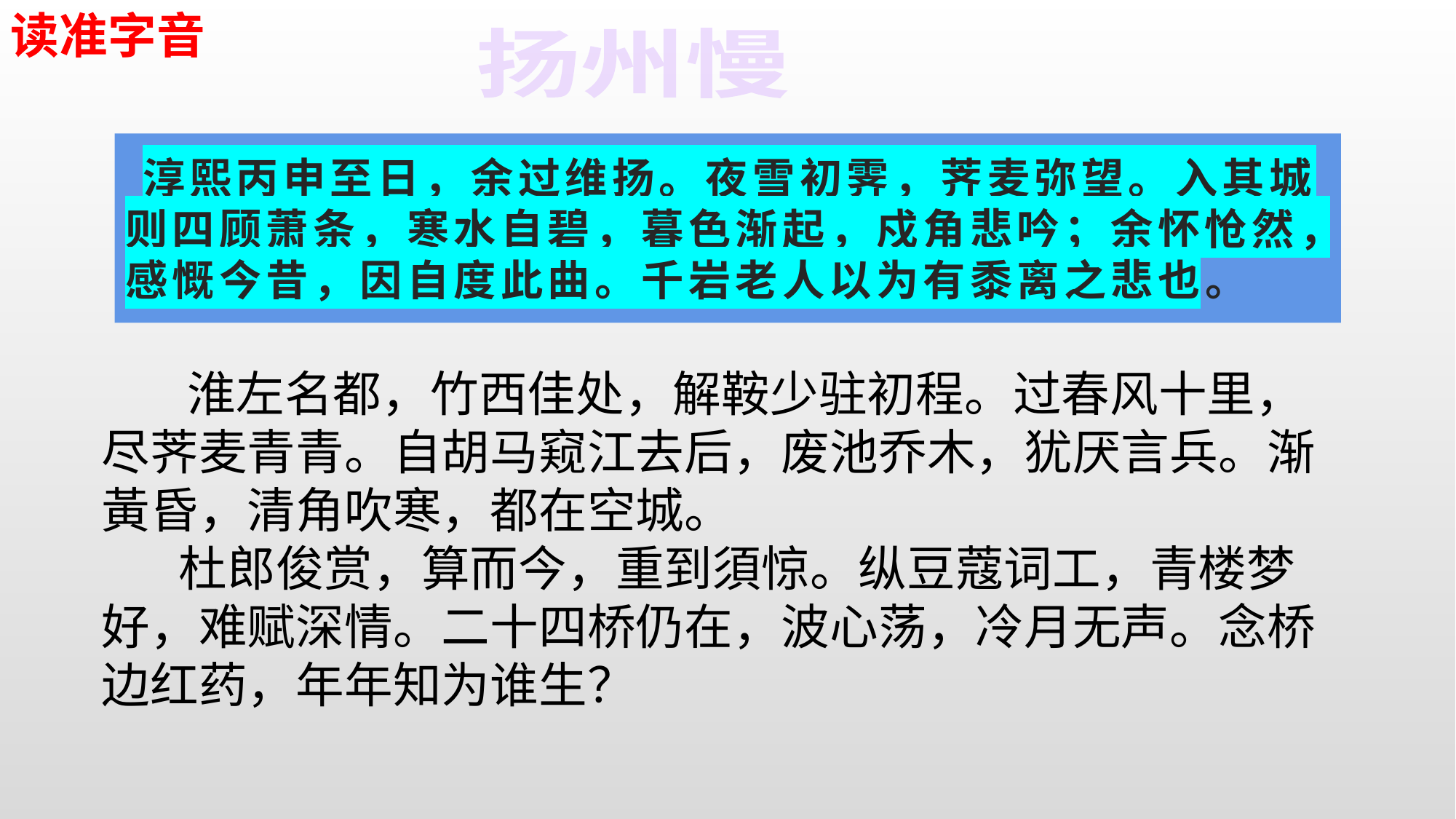

读准字音
扬州慢
# 淳熙丙申至日，余过维扬。夜雪初霁，荠麦弥望。入其城则四顾萧条，寒水自碧，暮色渐起，戍角悲吟；余怀怆然，感慨今昔，因自度此曲。千岩老人以为有黍离之悲也。
        淮左名都，竹西佳处，解鞍少驻初程。过春风十里，尽荠麦青青。自胡马窥江去后，废池乔木，犹厌言兵。渐黃昏，清角吹寒，都在空城。
      杜郎俊赏，算而今，重到須惊。纵豆蔻词工，青楼梦好，难赋深情。二十四桥仍在，波心荡，冷月无声。念桥边红药，年年知为谁生？